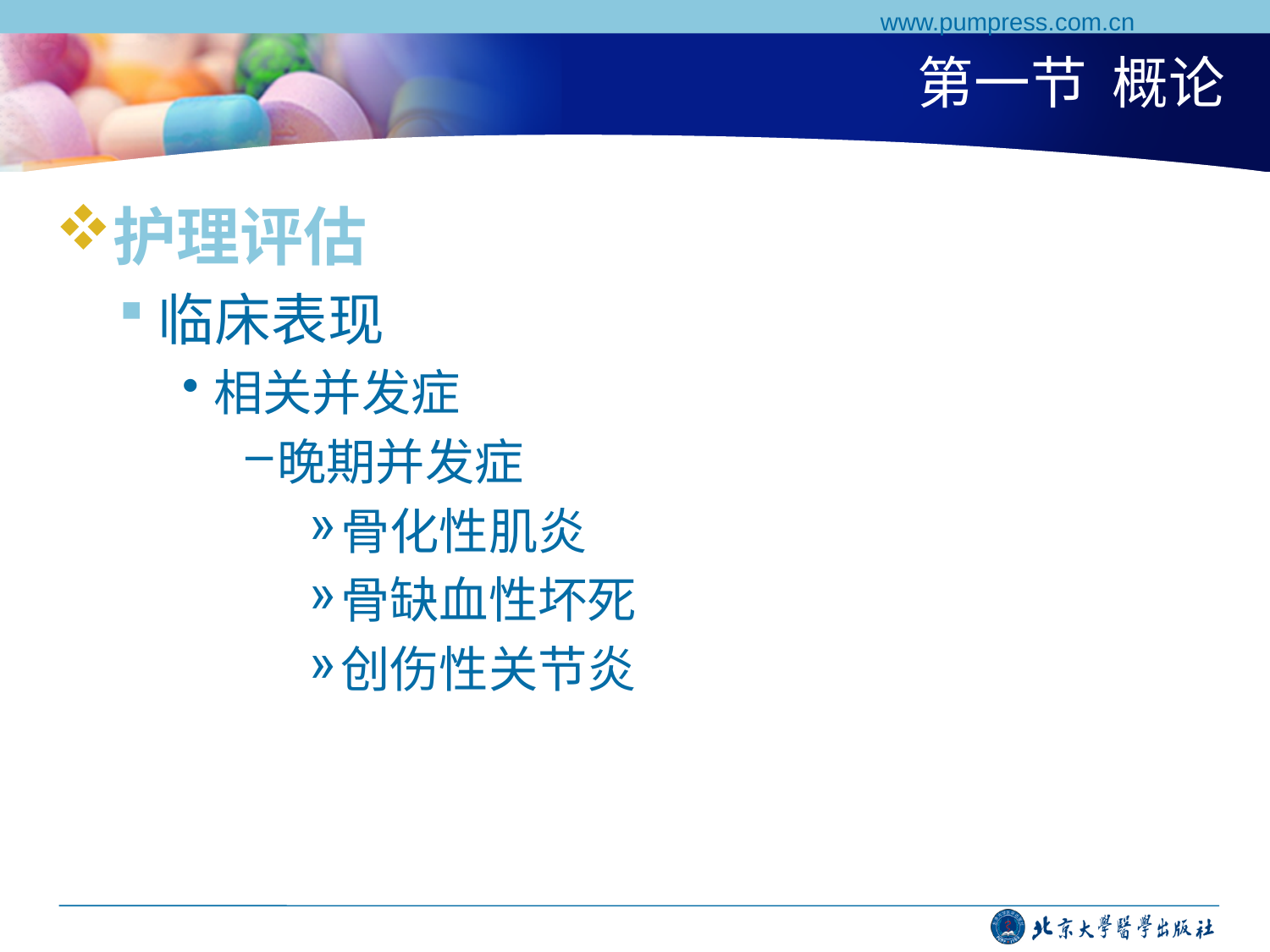

www.pumpress.com.cn
# 第一节  概论
护理评估
临床表现
相关并发症
晚期并发症
骨化性肌炎
骨缺血性坏死
创伤性关节炎